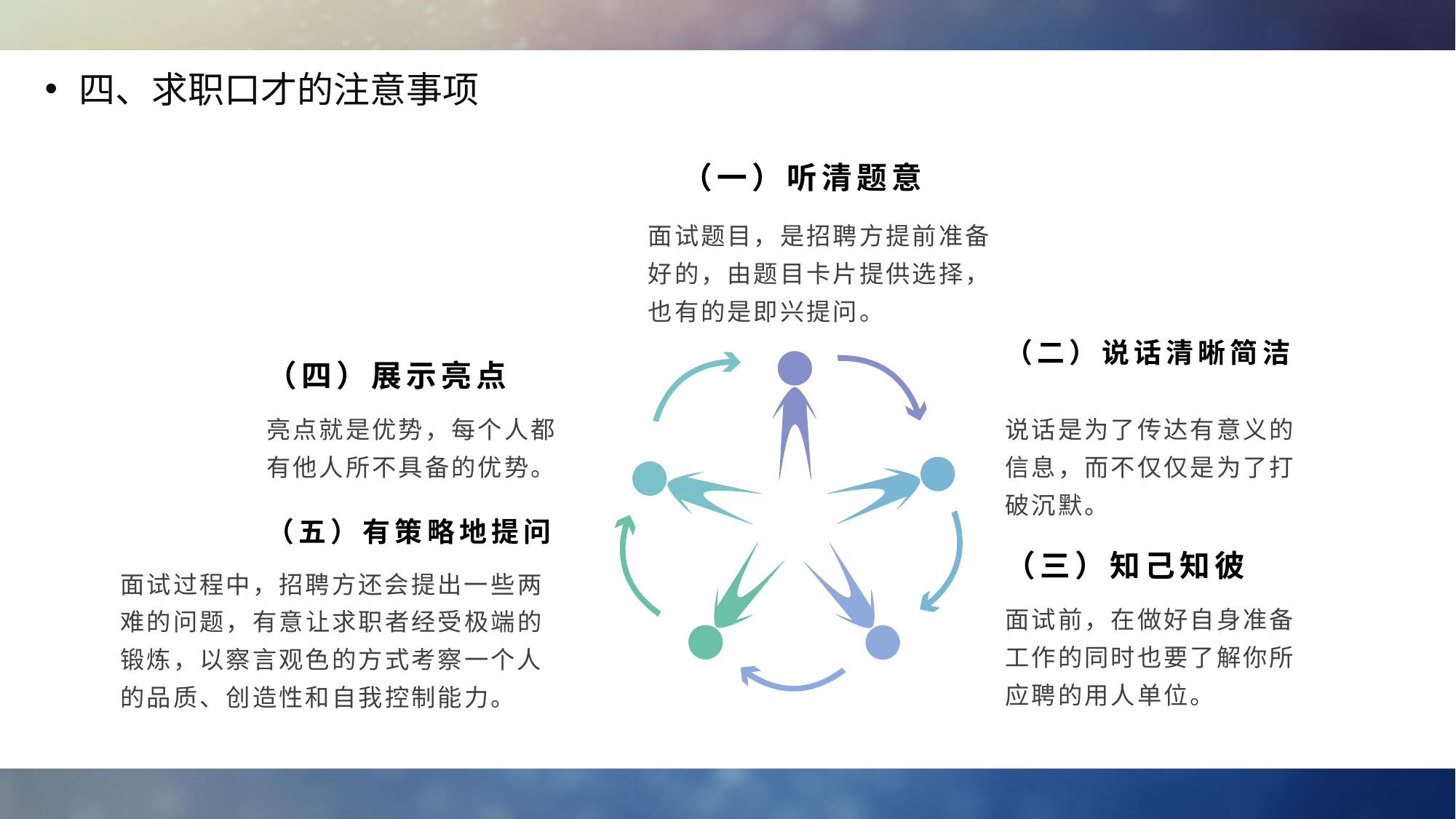

四、求职口才的注意事项
（一）听清题意
面试题目，是招聘方提前准备好的，由题目卡片提供选择，也有的是即兴提问。
（二）说话清晰简洁
（四）展示亮点

亮点就是优势，每个人都有他人所不具备的优势。
说话是为了传达有意义的信息，而不仅仅是为了打
破沉默。

（五）有策略地提问

（三）知己知彼

面试过程中，招聘方还会提出一些两难的问题，有意让求职者经受极端的
锻炼，以察言观色的方式考察一个人的品质、创造性和自我控制能力。

面试前，在做好自身准备工作的同时也要了解你所应聘的用人单位。